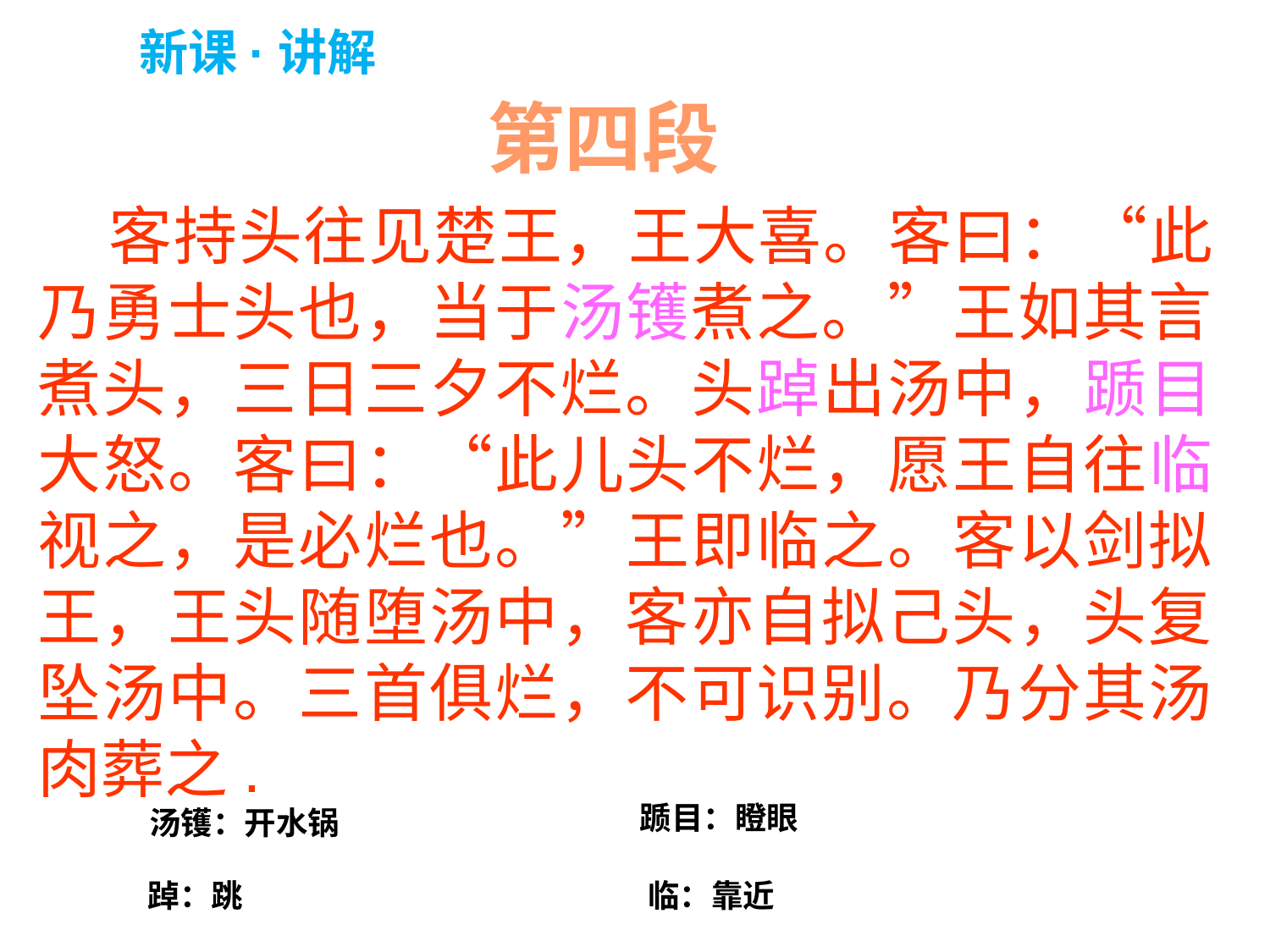

新课·讲解
第四段
    客持头往见楚王，王大喜。客曰：“此乃勇士头也，当于汤镬煮之。”王如其言煮头，三日三夕不烂。头踔出汤中，踬目大怒。客曰：“此儿头不烂，愿王自往临视之，是必烂也。”王即临之。客以剑拟王，王头随堕汤中，客亦自拟己头，头复坠汤中。三首俱烂，不可识别。乃分其汤肉葬之.
踬目：瞪眼
汤镬：开水锅
踔：跳
临：靠近